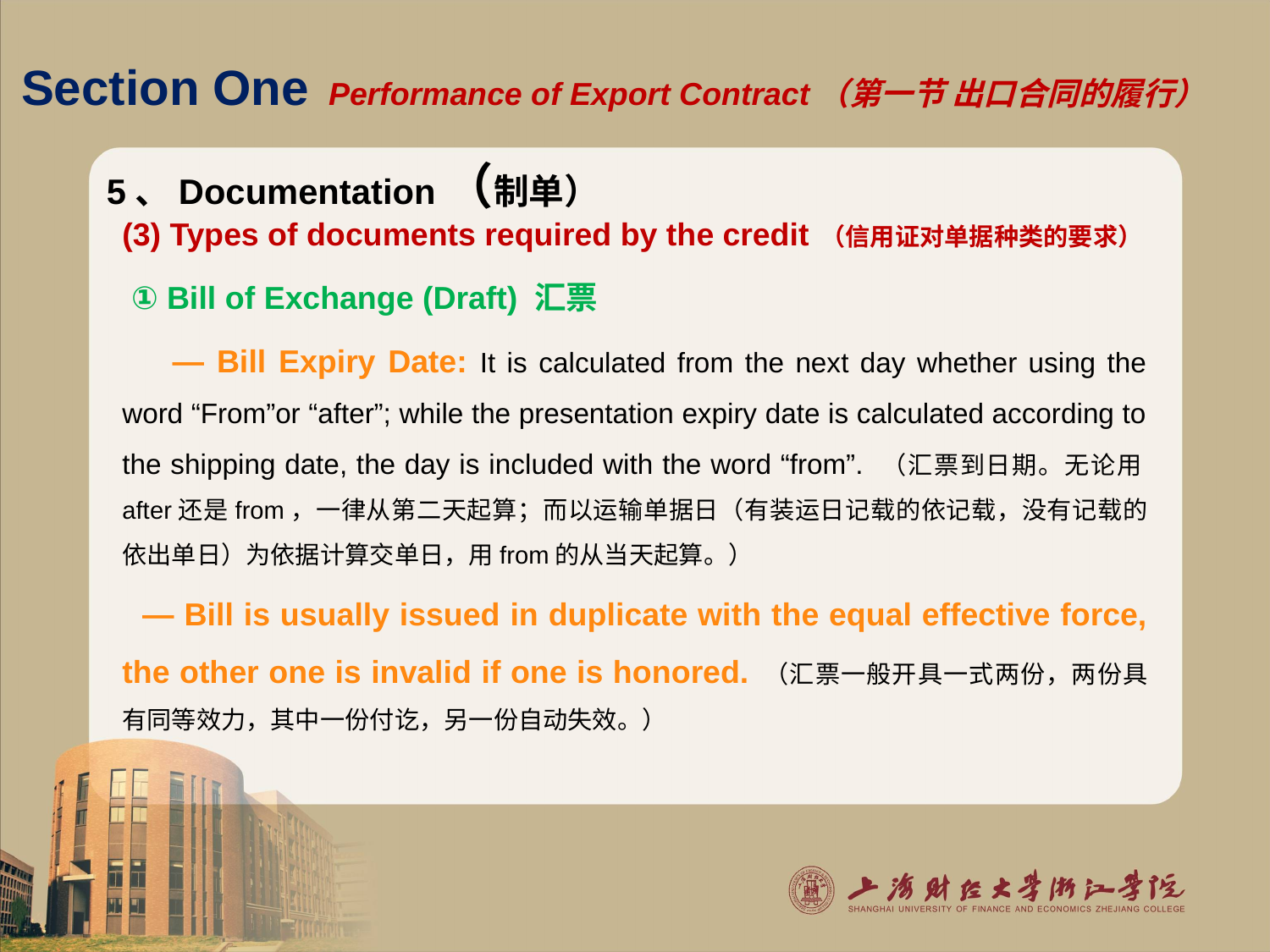

# Section One  Performance of Export Contract（第一节 出口合同的履行）
5、Documentation（制单）
(3) Types of documents required by the credit  （信用证对单据种类的要求）
 ① Bill of Exchange (Draft) 汇票
    — Bill Expiry Date: It is calculated from the next day whether using the word “From”or “after”; while the presentation expiry date is calculated according to the shipping date, the day is included with the word “from”. （汇票到日期。无论用after还是from，一律从第二天起算；而以运输单据日（有装运日记载的依记载，没有记载的依出单日）为依据计算交单日，用from的从当天起算。）
  — Bill is usually issued in duplicate with the equal effective force, the other one is invalid if one is honored. （汇票一般开具一式两份，两份具有同等效力，其中一份付讫，另一份自动失效。）